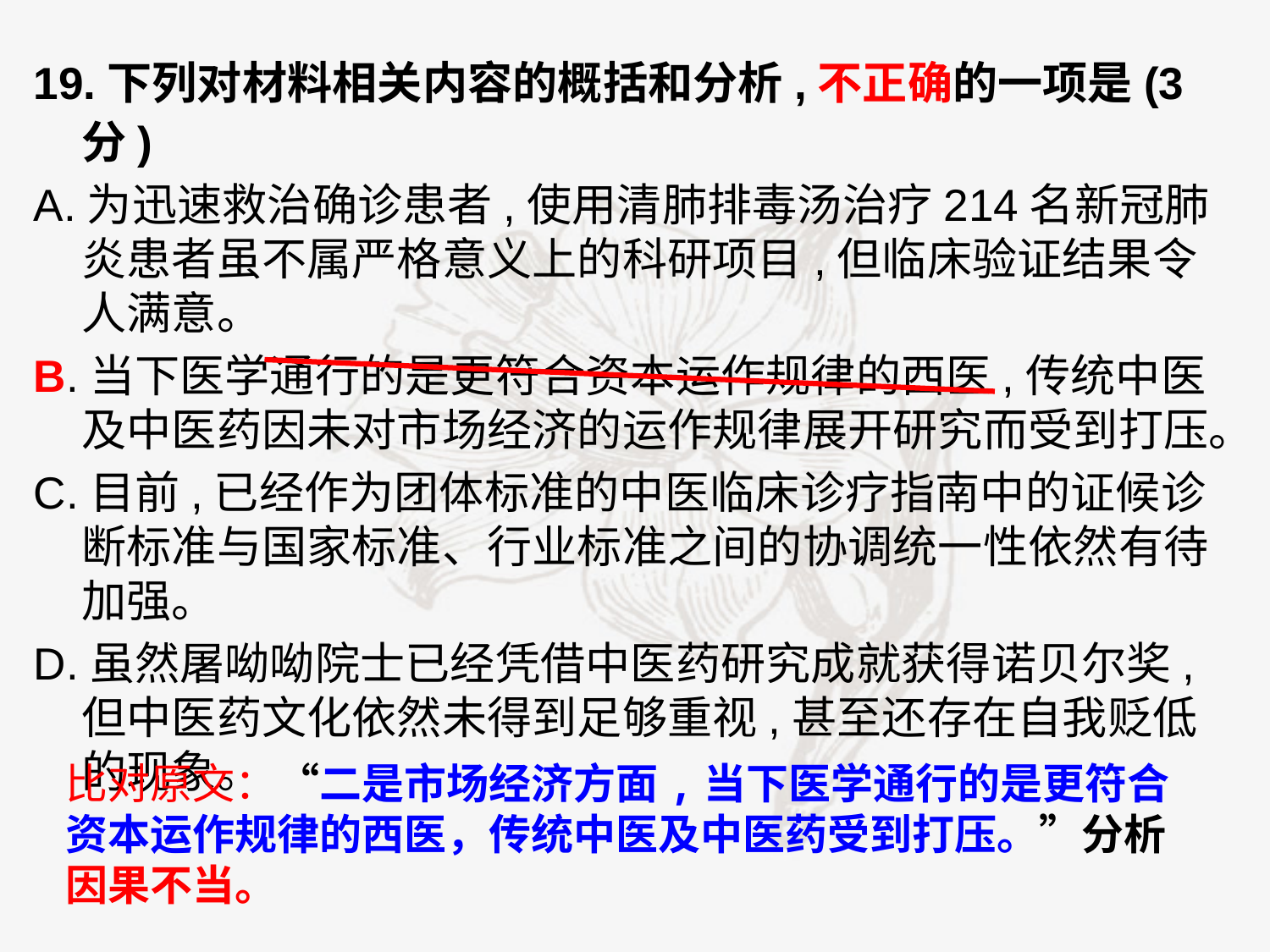

19.下列对材料相关内容的概括和分析,不正确的一项是(3分)
A.为迅速救治确诊患者,使用清肺排毒汤治疗214名新冠肺炎患者虽不属严格意义上的科研项目,但临床验证结果令人满意。
B.当下医学通行的是更符合资本运作规律的西医,传统中医及中医药因未对市场经济的运作规律展开研究而受到打压。
C.目前,已经作为团体标准的中医临床诊疗指南中的证候诊断标准与国家标准、行业标准之间的协调统一性依然有待加强。
D.虽然屠呦呦院士已经凭借中医药研究成就获得诺贝尔奖,但中医药文化依然未得到足够重视,甚至还存在自我贬低的现象。

比对原文：“二是市场经济方面,当下医学通行的是更符合资本运作规律的西医，传统中医及中医药受到打压。”分析因果不当。